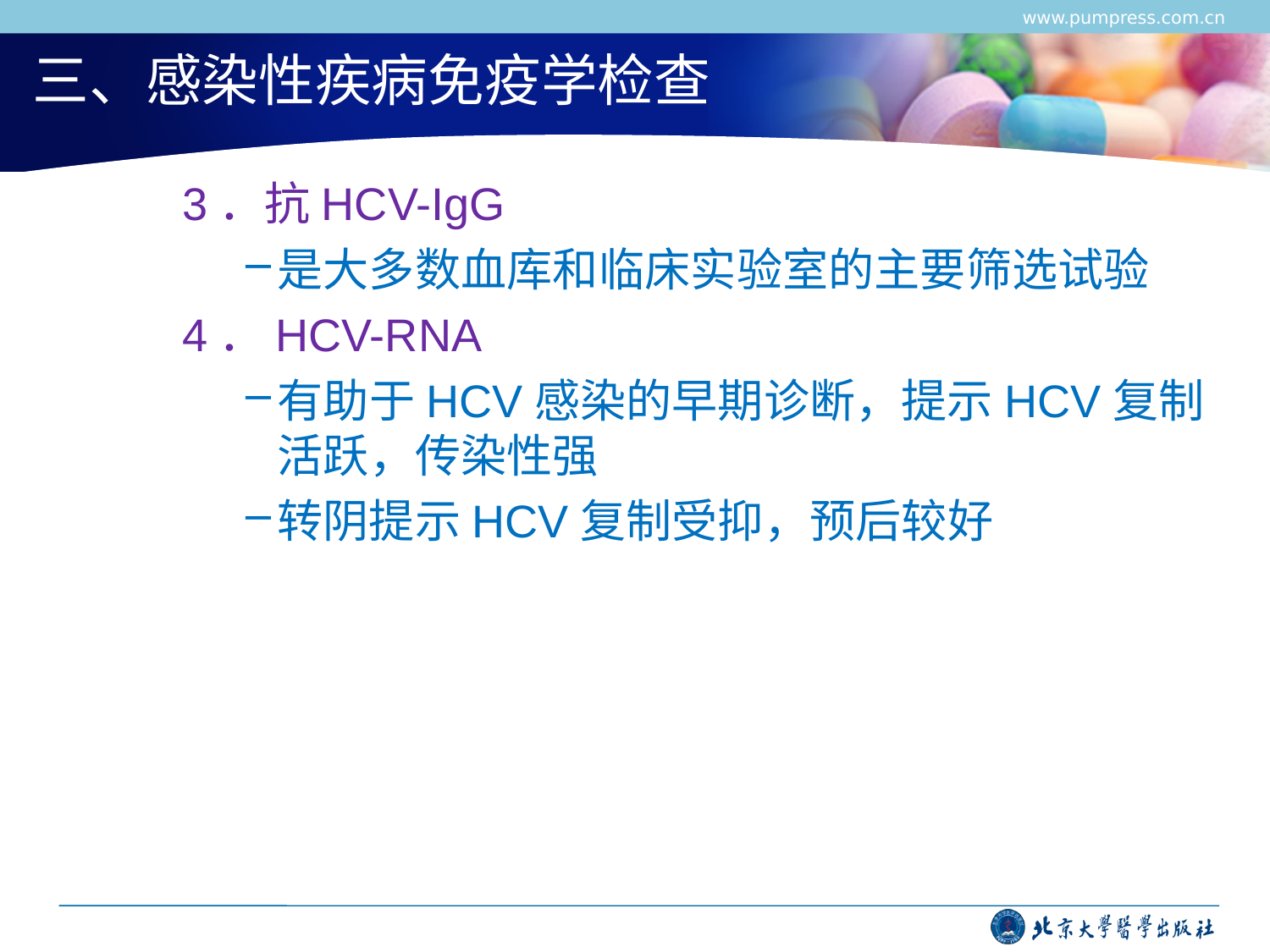

www.pumpress.com.cn
# 三、感染性疾病免疫学检查
3．抗HCV-IgG
是大多数血库和临床实验室的主要筛选试验
4．HCV-RNA
有助于HCV感染的早期诊断，提示HCV复制活跃，传染性强
转阴提示HCV复制受抑，预后较好